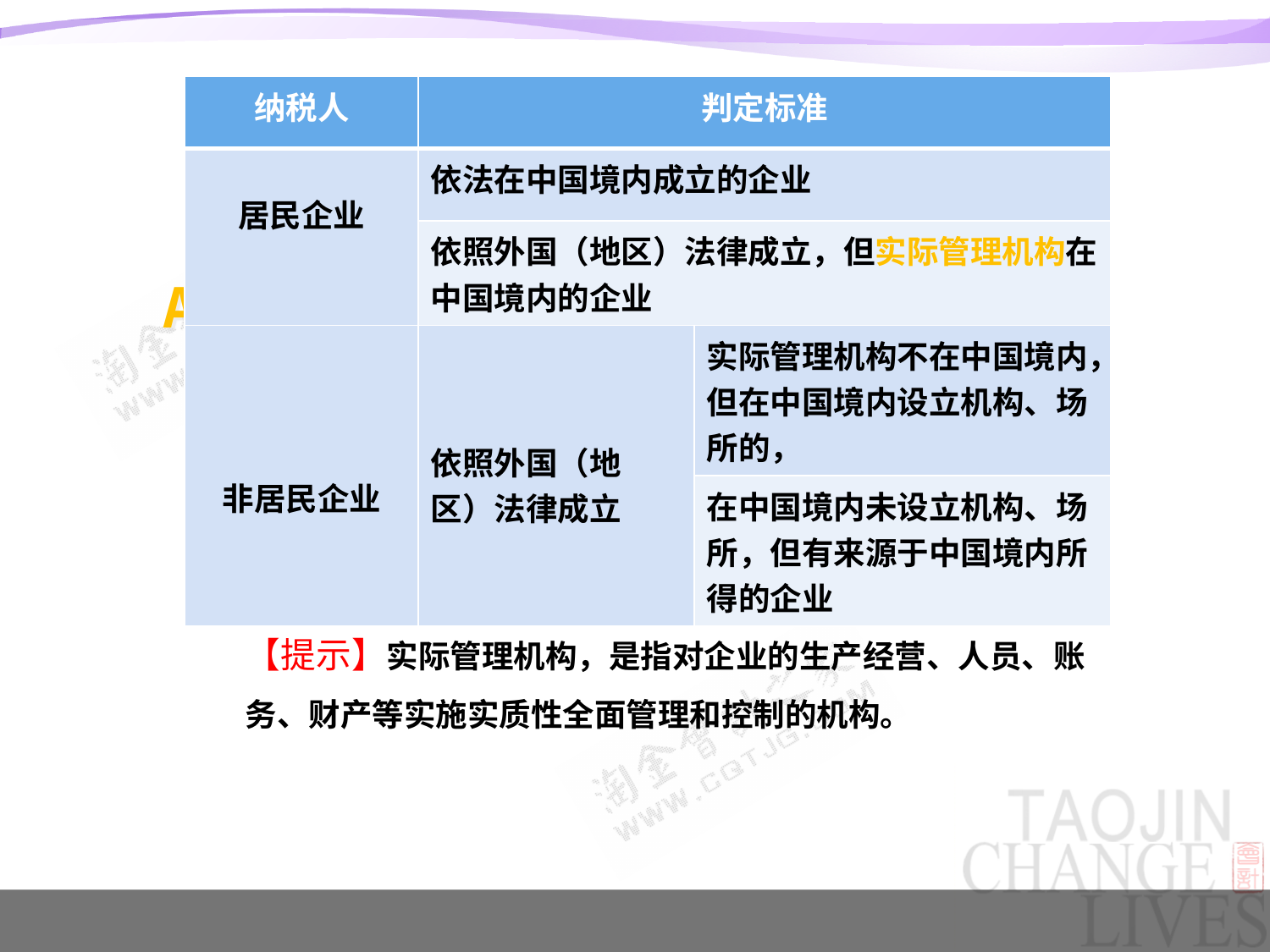

| 纳税人 | 判定标准 |  |
| --- | --- | --- |
| 居民企业 | 依法在中国境内成立的企业 |  |
|  | 依照外国（地区）法律成立，但实际管理机构在中国境内的企业 |  |
| 非居民企业 | 依照外国（地区）法律成立 | 实际管理机构不在中国境内，但在中国境内设立机构、场所的， |
|  |  | 在中国境内未设立机构、场所，但有来源于中国境内所得的企业 |
# AC
【提示】实际管理机构，是指对企业的生产经营、人员、账务、财产等实施实质性全面管理和控制的机构。